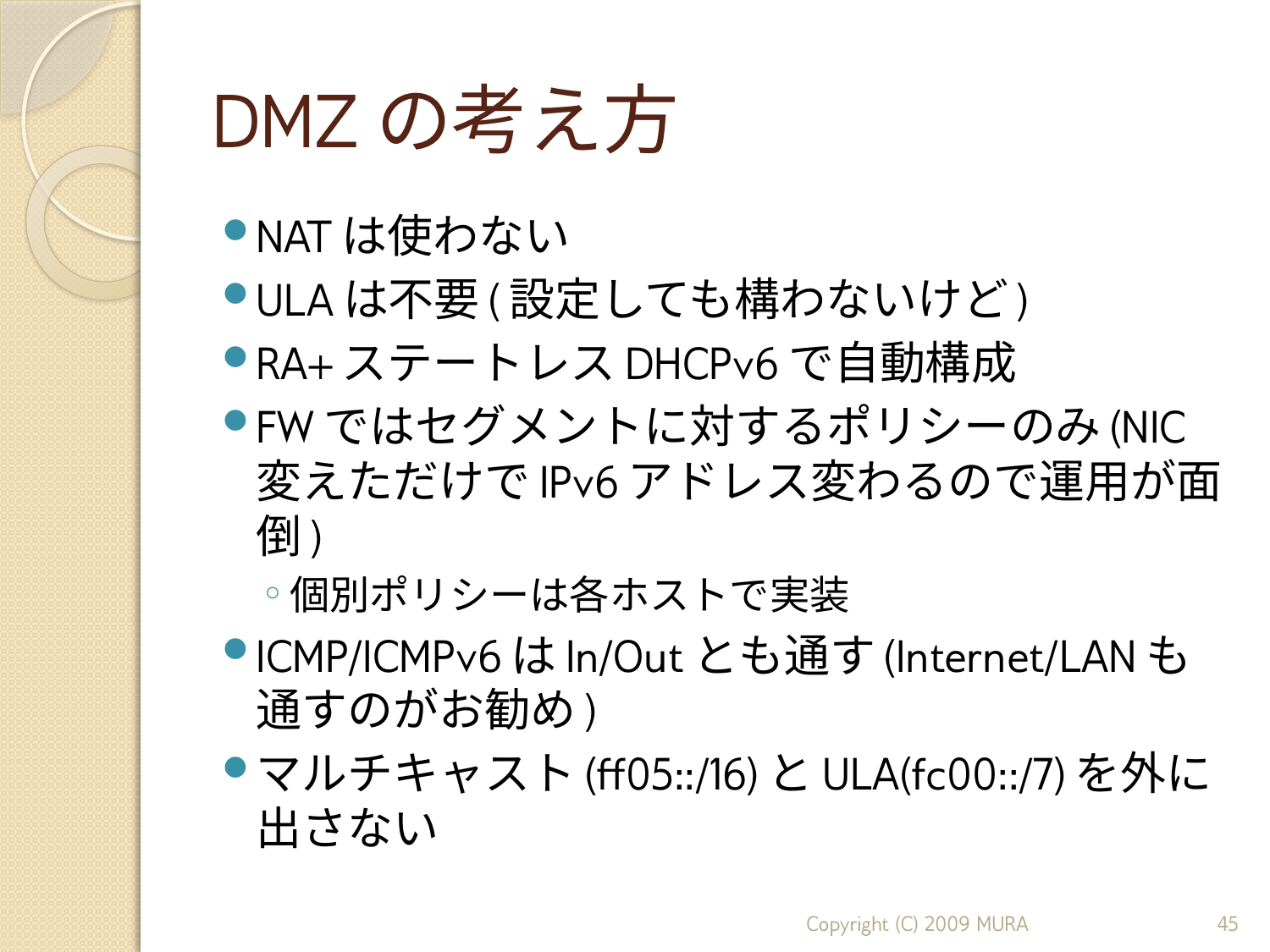

# DMZの考え方
NATは使わない
ULAは不要(設定しても構わないけど)
RA+ステートレスDHCPv6で自動構成
FWではセグメントに対するポリシーのみ(NIC変えただけでIPv6アドレス変わるので運用が面倒)
個別ポリシーは各ホストで実装
ICMP/ICMPv6はIn/Outとも通す(Internet/LANも通すのがお勧め)
マルチキャスト(ff05::/16)とULA(fc00::/7)を外に出さない
Copyright (C) 2009 MURA
45